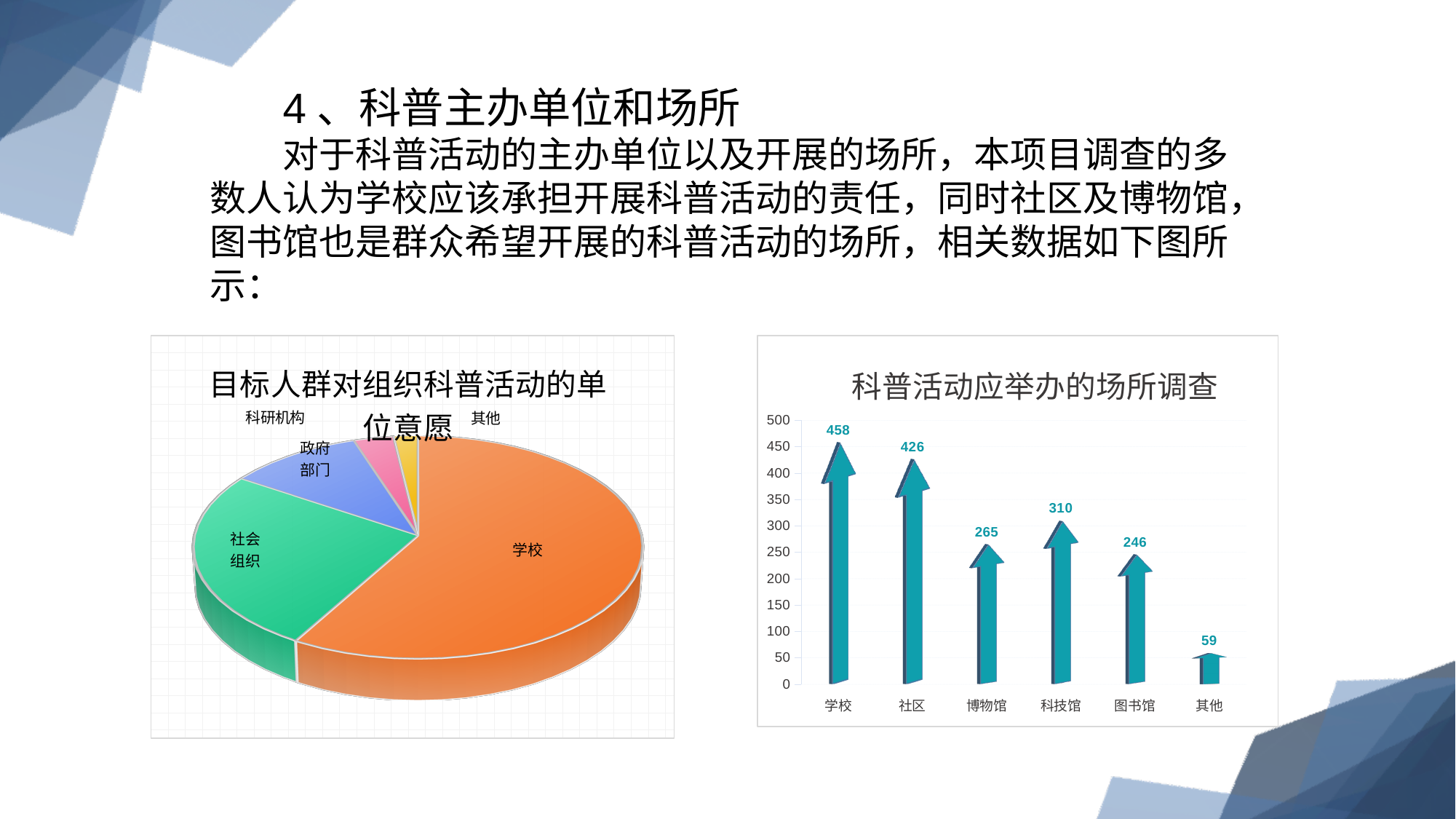

4、科普主办单位和场所
对于科普活动的主办单位以及开展的场所，本项目调查的多数人认为学校应该承担开展科普活动的责任，同时社区及博物馆，图书馆也是群众希望开展的科普活动的场所，相关数据如下图所示：

[unsupported chart]

### Chart: 科普活动应举办的场所调查

| Category | 销售额 |
|---|---|
| 学校 | 458.0 |
| 社区 | 426.0 |
| 博物馆 | 265.0 |
| 科技馆 | 310.0 |
| 图书馆 | 246.0 |
| 其他 | 59.0 |